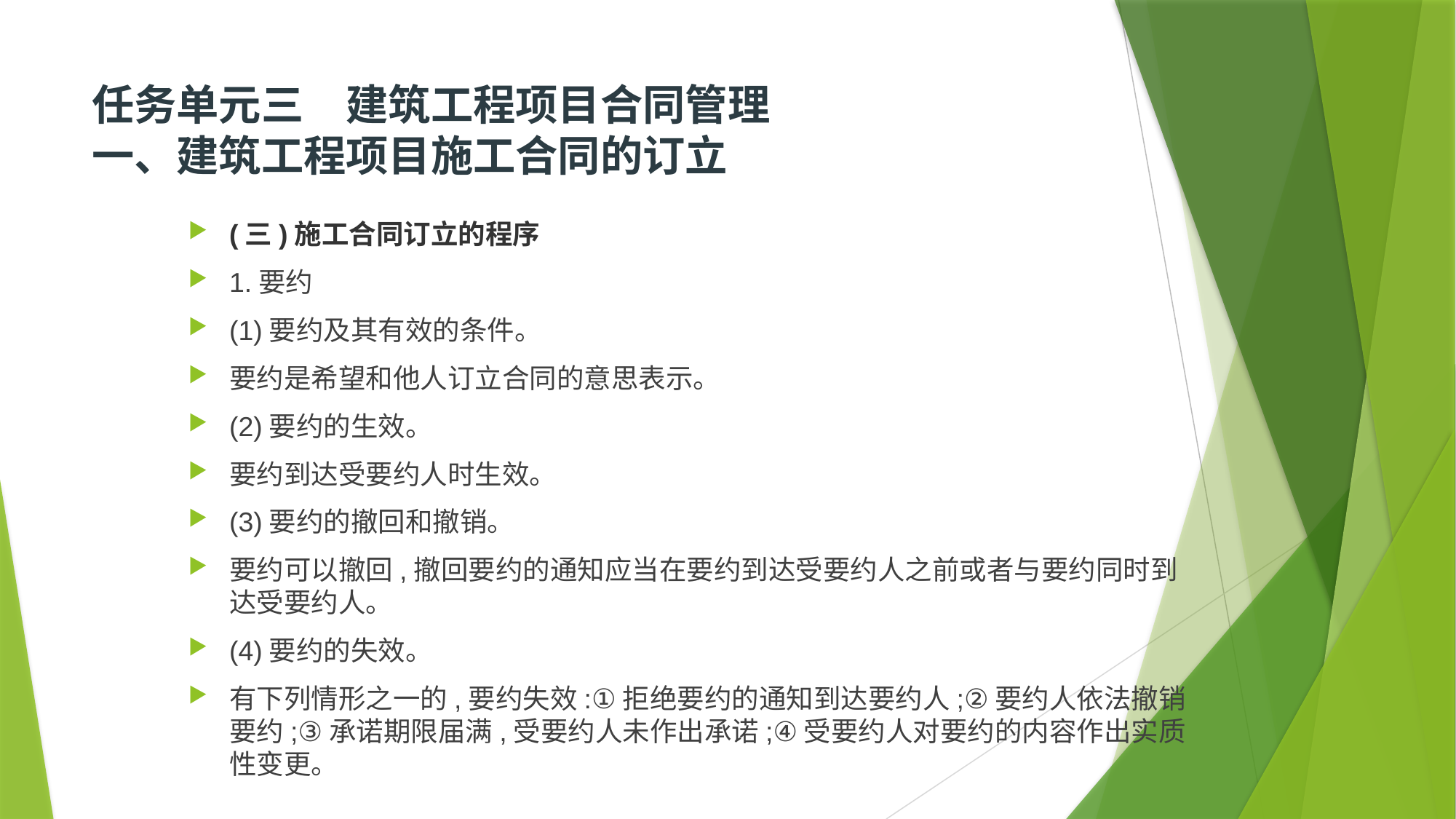

# 任务单元三　建筑工程项目合同管理  一、建筑工程项目施工合同的订立
(三)施工合同订立的程序
1.要约
(1)要约及其有效的条件。
要约是希望和他人订立合同的意思表示。
(2)要约的生效。
要约到达受要约人时生效。
(3)要约的撤回和撤销。
要约可以撤回,撤回要约的通知应当在要约到达受要约人之前或者与要约同时到达受要约人。
(4)要约的失效。
有下列情形之一的,要约失效:①拒绝要约的通知到达要约人;②要约人依法撤销要约;③承诺期限届满,受要约人未作出承诺;④受要约人对要约的内容作出实质性变更。